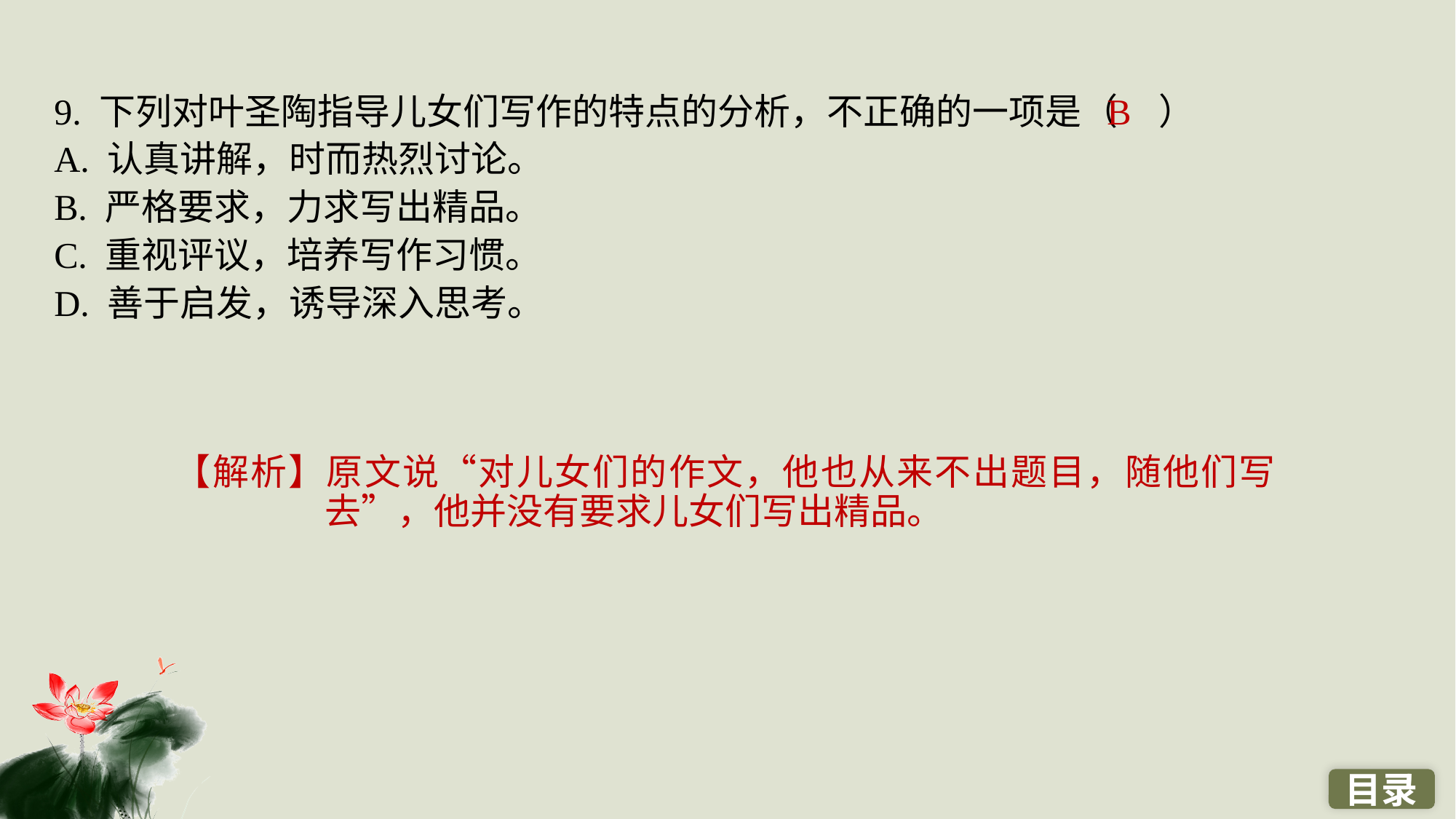

9. 下列对叶圣陶指导儿女们写作的特点的分析，不正确的一项是（     ）
A. 认真讲解，时而热烈讨论。
B. 严格要求，力求写出精品。
C. 重视评议，培养写作习惯。
D. 善于启发，诱导深入思考。
B
【解析】原文说“对儿女们的作文，他也从来不出题目，随他们写去”，他并没有要求儿女们写出精品。